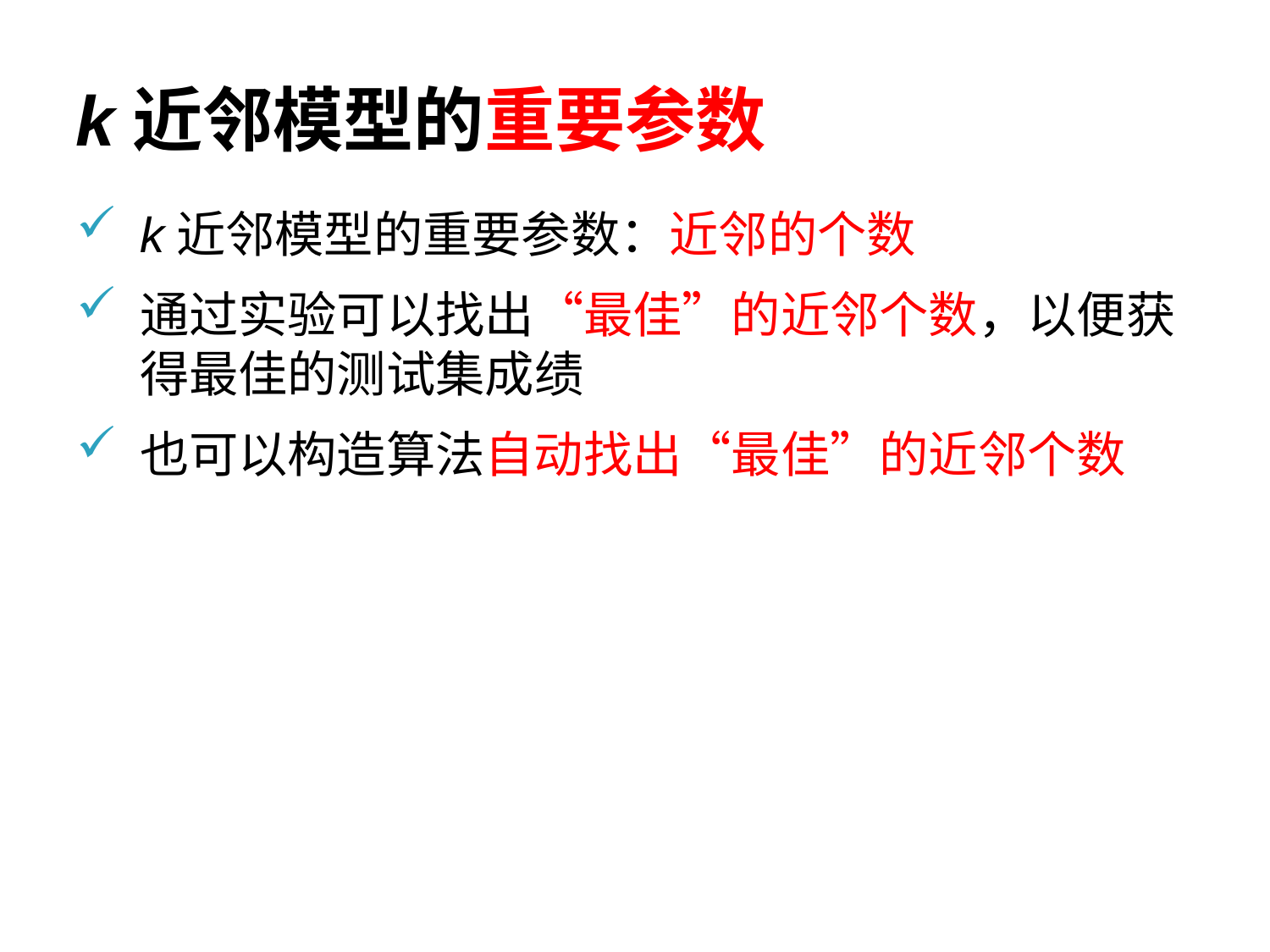

# k近邻模型的重要参数
k近邻模型的重要参数：近邻的个数
通过实验可以找出“最佳”的近邻个数，以便获得最佳的测试集成绩
也可以构造算法自动找出“最佳”的近邻个数